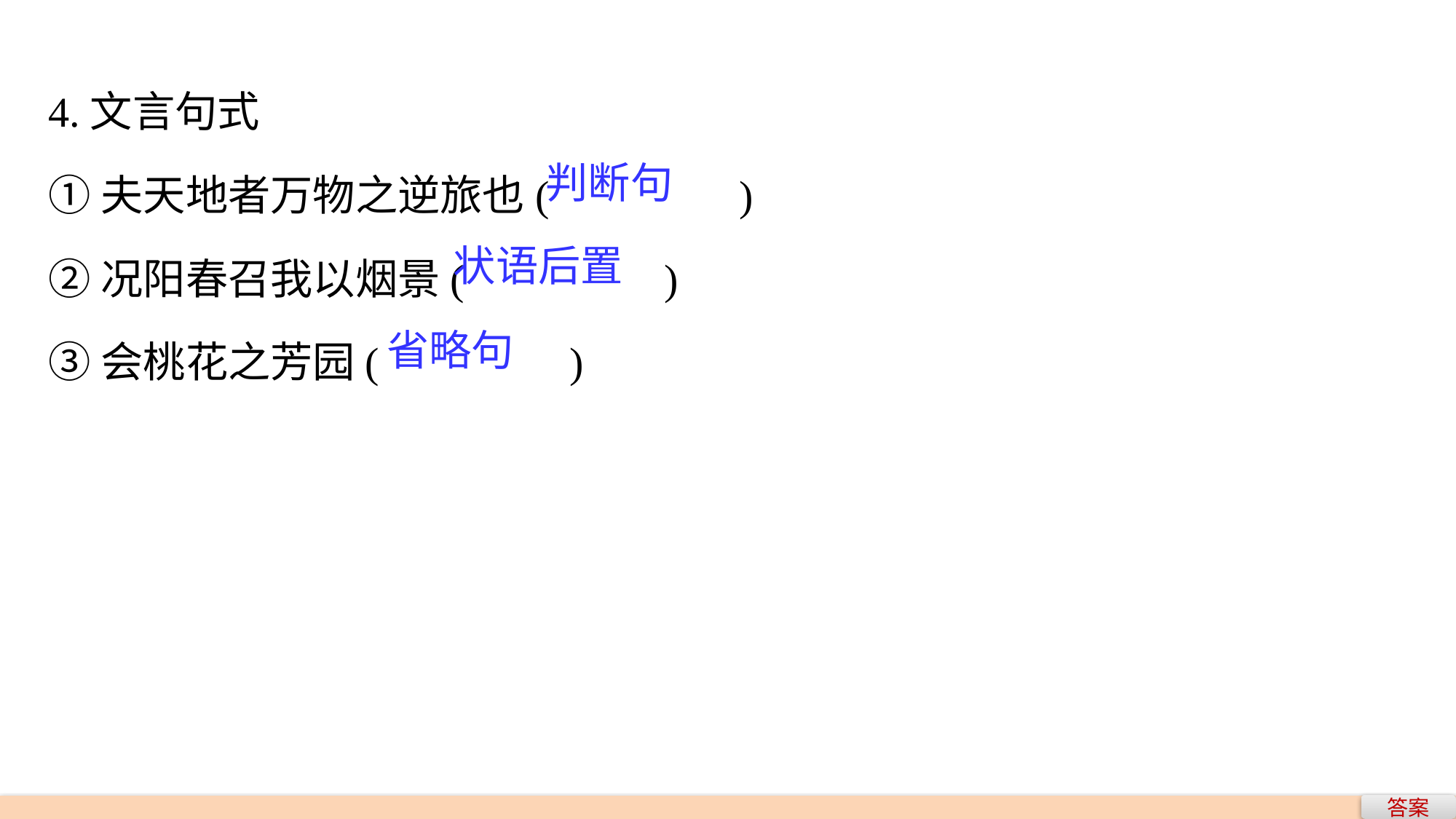

4.文言句式
①夫天地者万物之逆旅也(　　　　)
②况阳春召我以烟景(　　　 　)
③会桃花之芳园(　　　　)
判断句
状语后置
省略句
答案